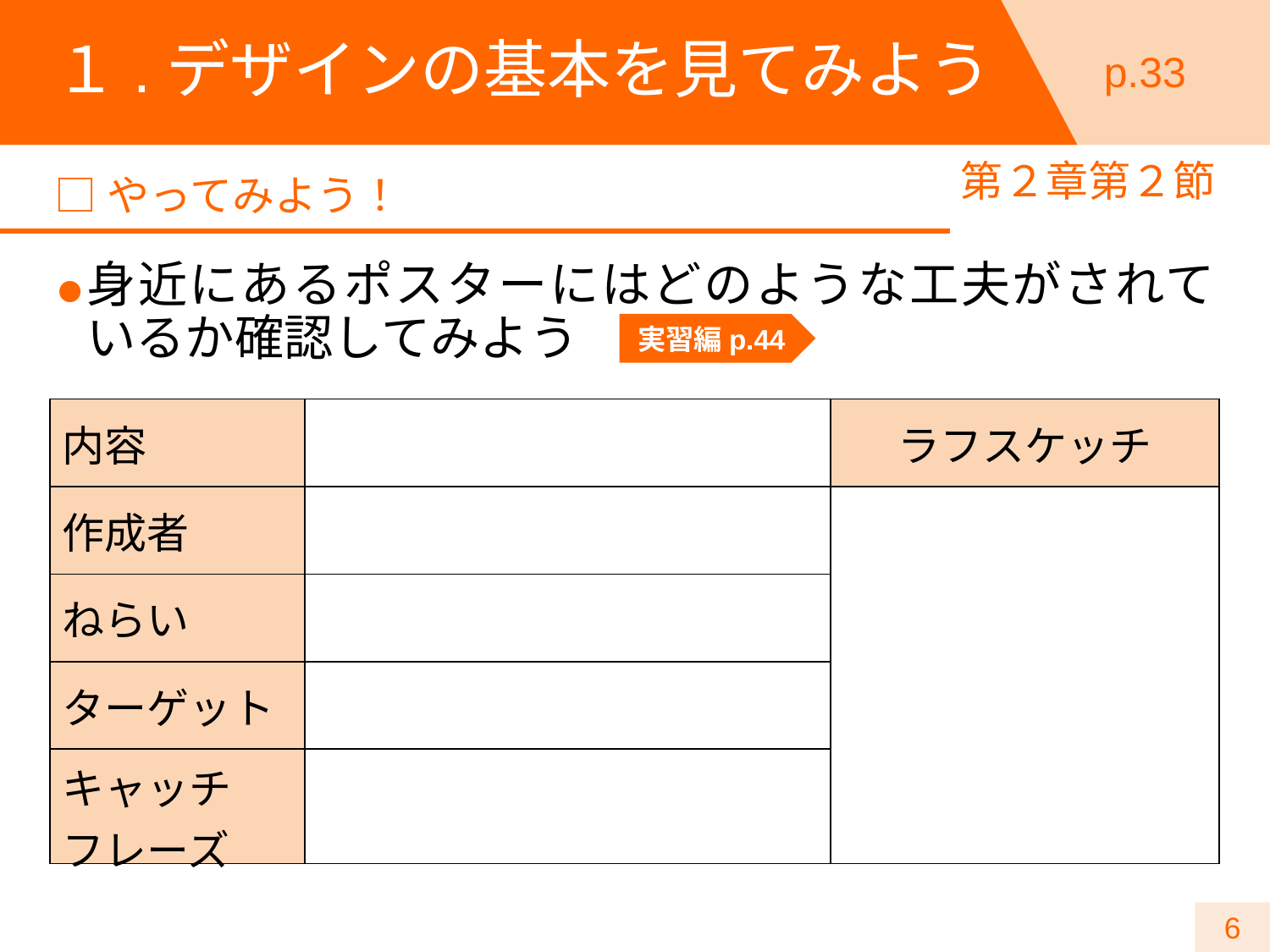

# １.デザインの基本を見てみよう
p.33
第２章第２節
□やってみよう！
身近にあるポスターにはどのような工夫がされているか確認してみよう
実習編p.44
| 内容 |  | ラフスケッチ |
| --- | --- | --- |
| 作成者 |  |  |
| ねらい |  |  |
| ターゲット |  |  |
| キャッチ　フレーズ |  |  |
6